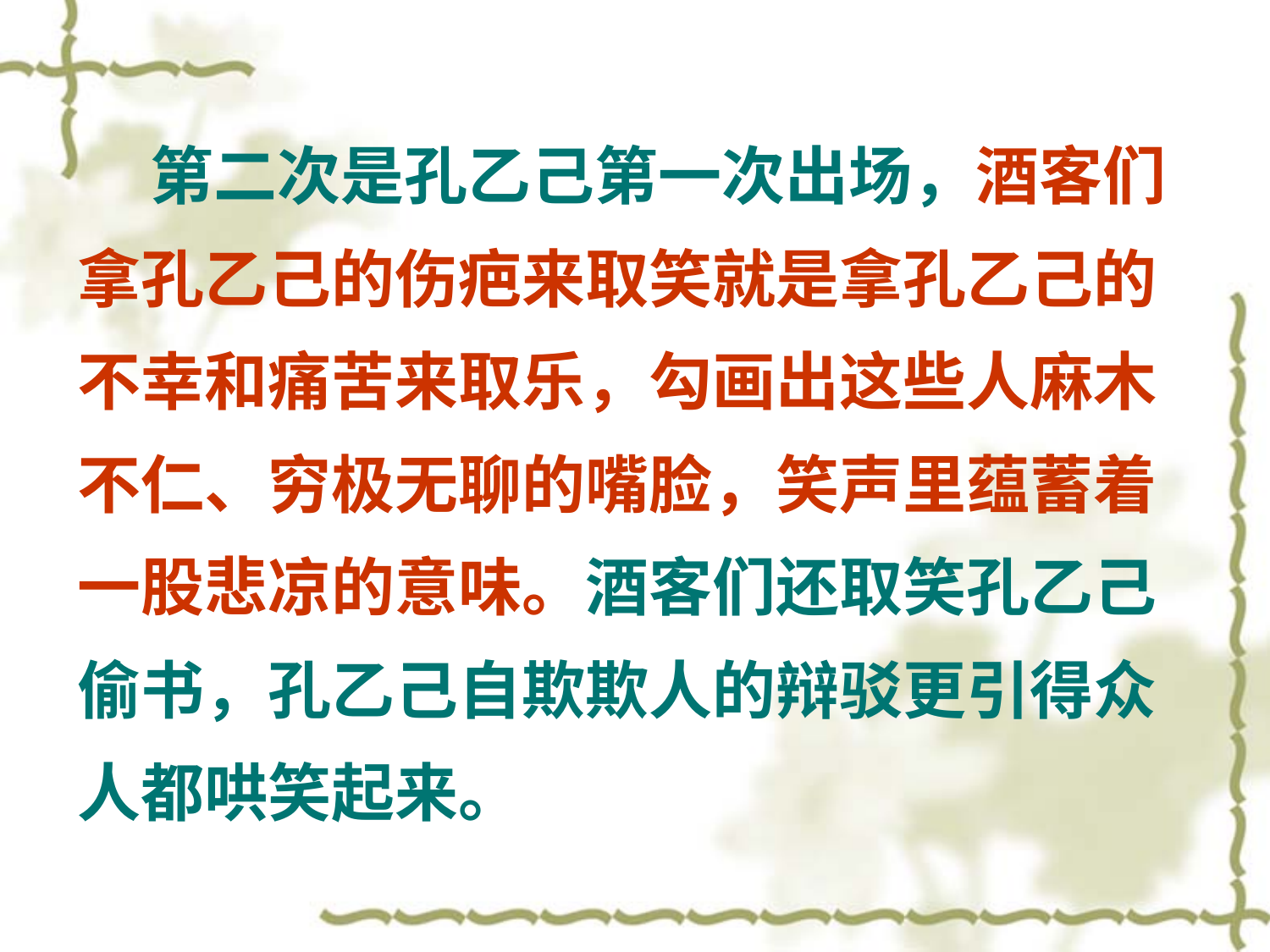

第二次是孔乙己第一次出场，酒客们拿孔乙己的伤疤来取笑就是拿孔乙己的不幸和痛苦来取乐，勾画出这些人麻木不仁、穷极无聊的嘴脸，笑声里蕴蓄着一股悲凉的意味。酒客们还取笑孔乙己偷书，孔乙己自欺欺人的辩驳更引得众人都哄笑起来。